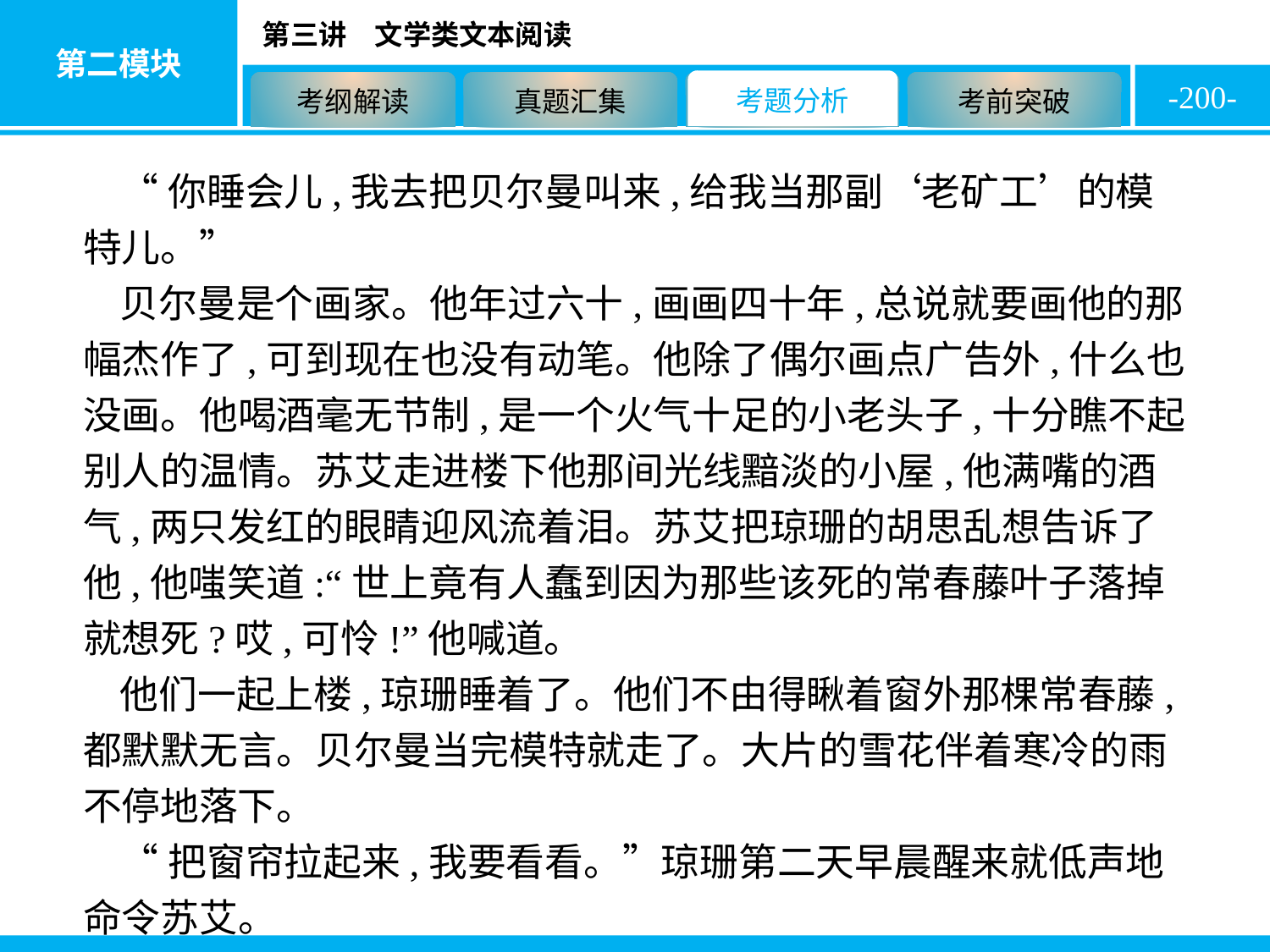

-200-
“你睡会儿,我去把贝尔曼叫来,给我当那副‘老矿工’的模特儿。”
贝尔曼是个画家。他年过六十,画画四十年,总说就要画他的那幅杰作了,可到现在也没有动笔。他除了偶尔画点广告外,什么也没画。他喝酒毫无节制,是一个火气十足的小老头子,十分瞧不起别人的温情。苏艾走进楼下他那间光线黯淡的小屋,他满嘴的酒气,两只发红的眼睛迎风流着泪。苏艾把琼珊的胡思乱想告诉了他,他嗤笑道:“世上竟有人蠢到因为那些该死的常春藤叶子落掉就想死?哎,可怜!”他喊道。
他们一起上楼,琼珊睡着了。他们不由得瞅着窗外那棵常春藤,都默默无言。贝尔曼当完模特就走了。大片的雪花伴着寒冷的雨不停地落下。
“把窗帘拉起来,我要看看。”琼珊第二天早晨醒来就低声地命令苏艾。